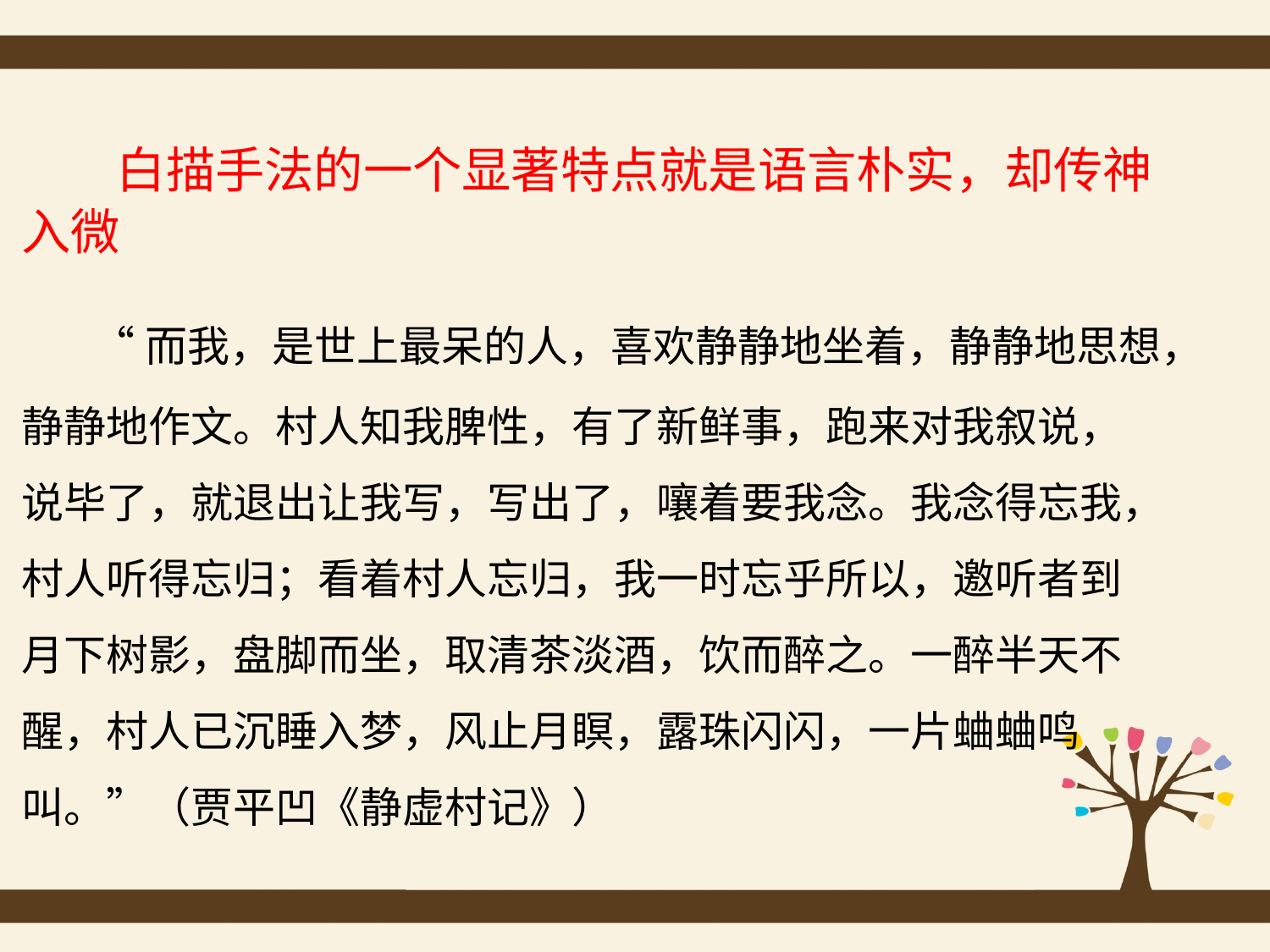

白描手法的一个显著特点就是语言朴实，却传神入微
     “而我，是世上最呆的人，喜欢静静地坐着，静静地思想，静静地作文。村人知我脾性，有了新鲜事，跑来对我叙说，说毕了，就退出让我写，写出了，嚷着要我念。我念得忘我，村人听得忘归；看着村人忘归，我一时忘乎所以，邀听者到月下树影，盘脚而坐，取清茶淡酒，饮而醉之。一醉半天不醒，村人已沉睡入梦，风止月瞑，露珠闪闪，一片蛐蛐鸣叫。”（贾平凹《静虚村记》）